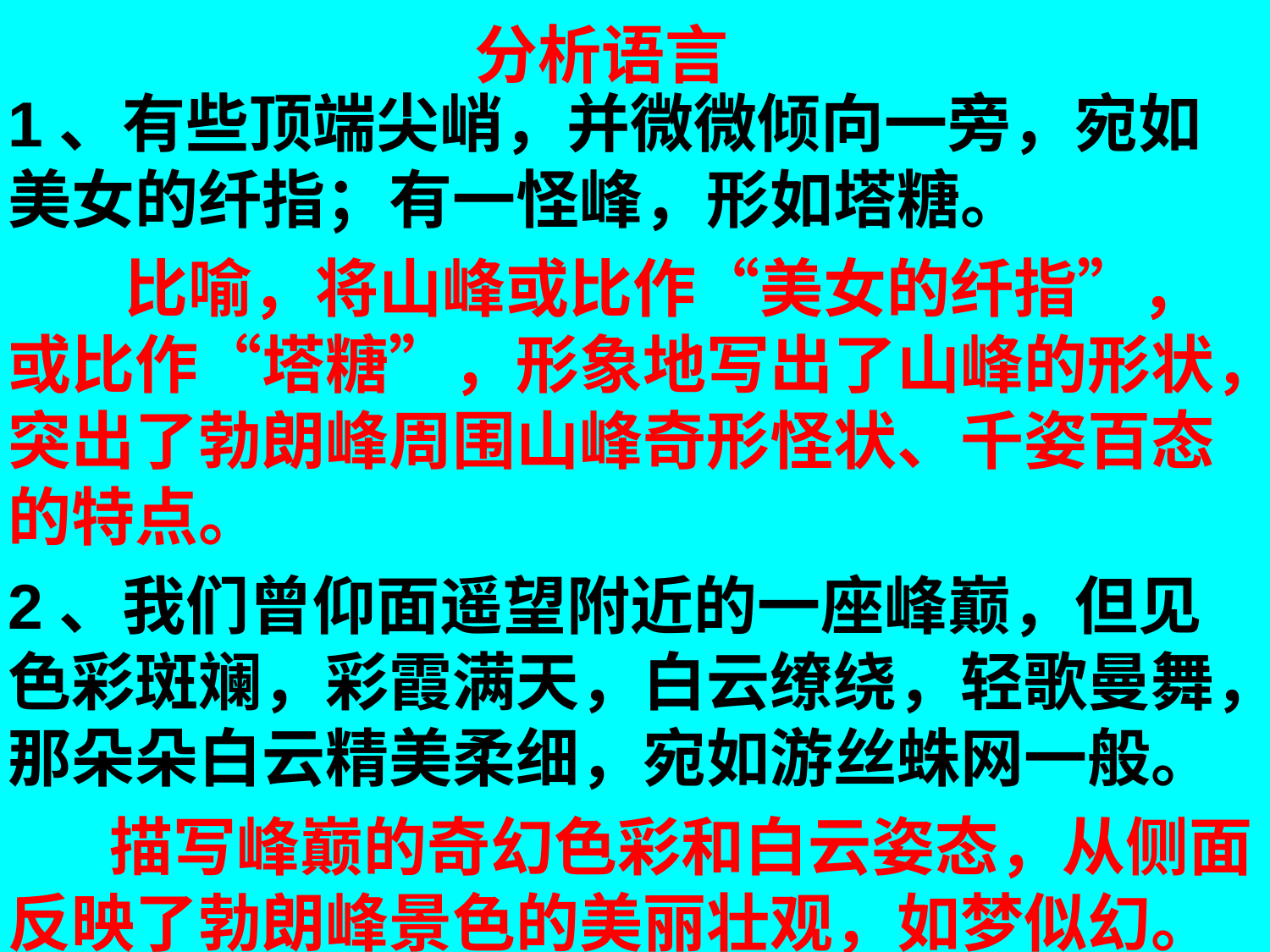

# 分析语言
1、有些顶端尖峭，并微微倾向一旁，宛如美女的纤指；有一怪峰，形如塔糖。
       比喻，将山峰或比作“美女的纤指”，或比作“塔糖”，形象地写出了山峰的形状，突出了勃朗峰周围山峰奇形怪状、千姿百态的特点。
2、我们曾仰面遥望附近的一座峰巅，但见色彩斑斓，彩霞满天，白云缭绕，轻歌曼舞，那朵朵白云精美柔细，宛如游丝蛛网一般。
      描写峰巅的奇幻色彩和白云姿态，从侧面反映了勃朗峰景色的美丽壮观，如梦似幻。